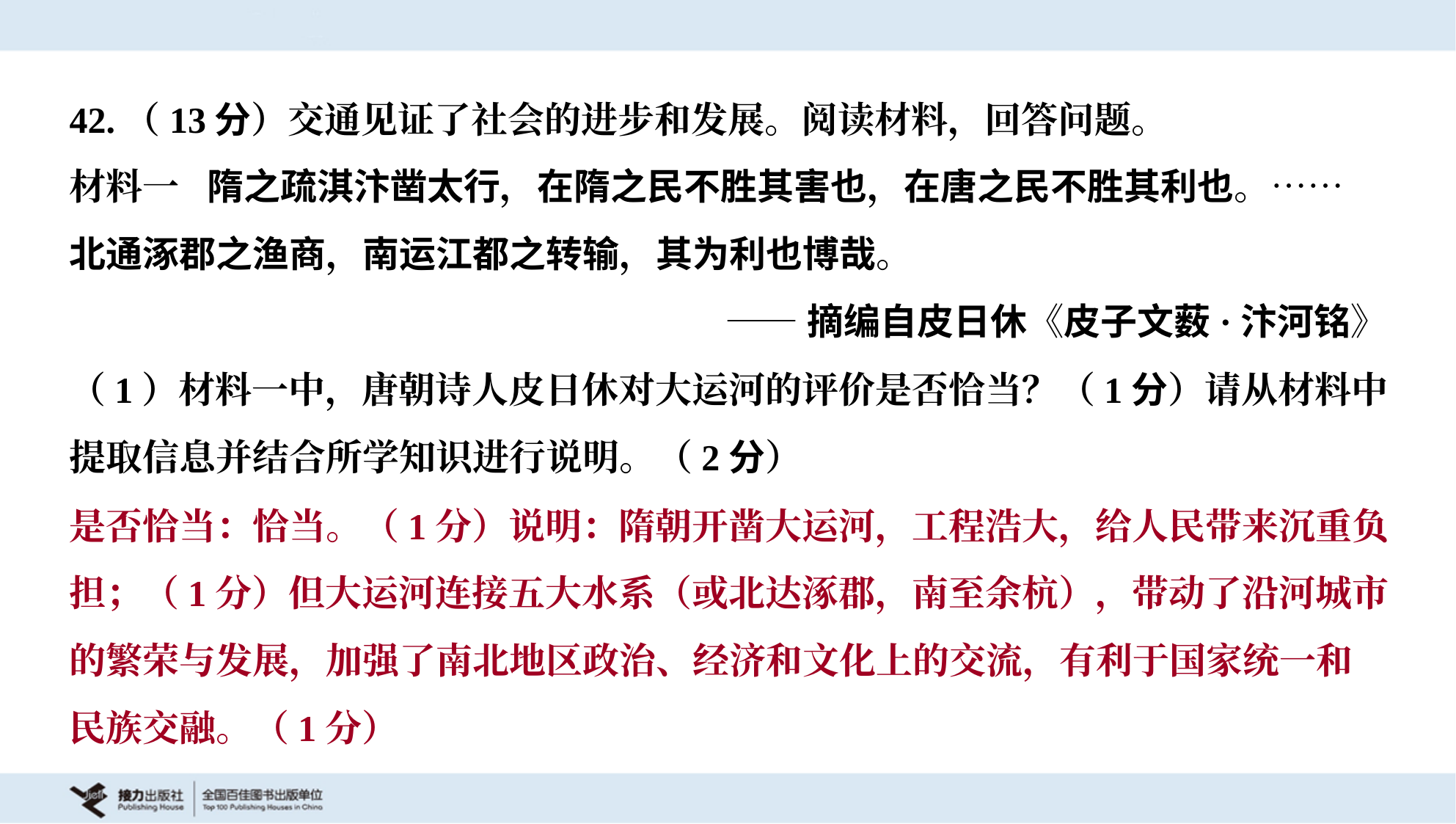

42.（13分）交通见证了社会的进步和发展。阅读材料，回答问题。
材料一   隋之疏淇汴凿太行，在隋之民不胜其害也，在唐之民不胜其利也。……
北通涿郡之渔商，南运江都之转输，其为利也博哉。
——摘编自皮日休《皮子文薮·汴河铭》
（1）材料一中，唐朝诗人皮日休对大运河的评价是否恰当？（1分）请从材料中
提取信息并结合所学知识进行说明。（2分）
是否恰当：恰当。（1分）说明：隋朝开凿大运河，工程浩大，给人民带来沉重负
担；（1分）但大运河连接五大水系（或北达涿郡，南至余杭），带动了沿河城市
的繁荣与发展，加强了南北地区政治、经济和文化上的交流，有利于国家统一和
民族交融。（1分）